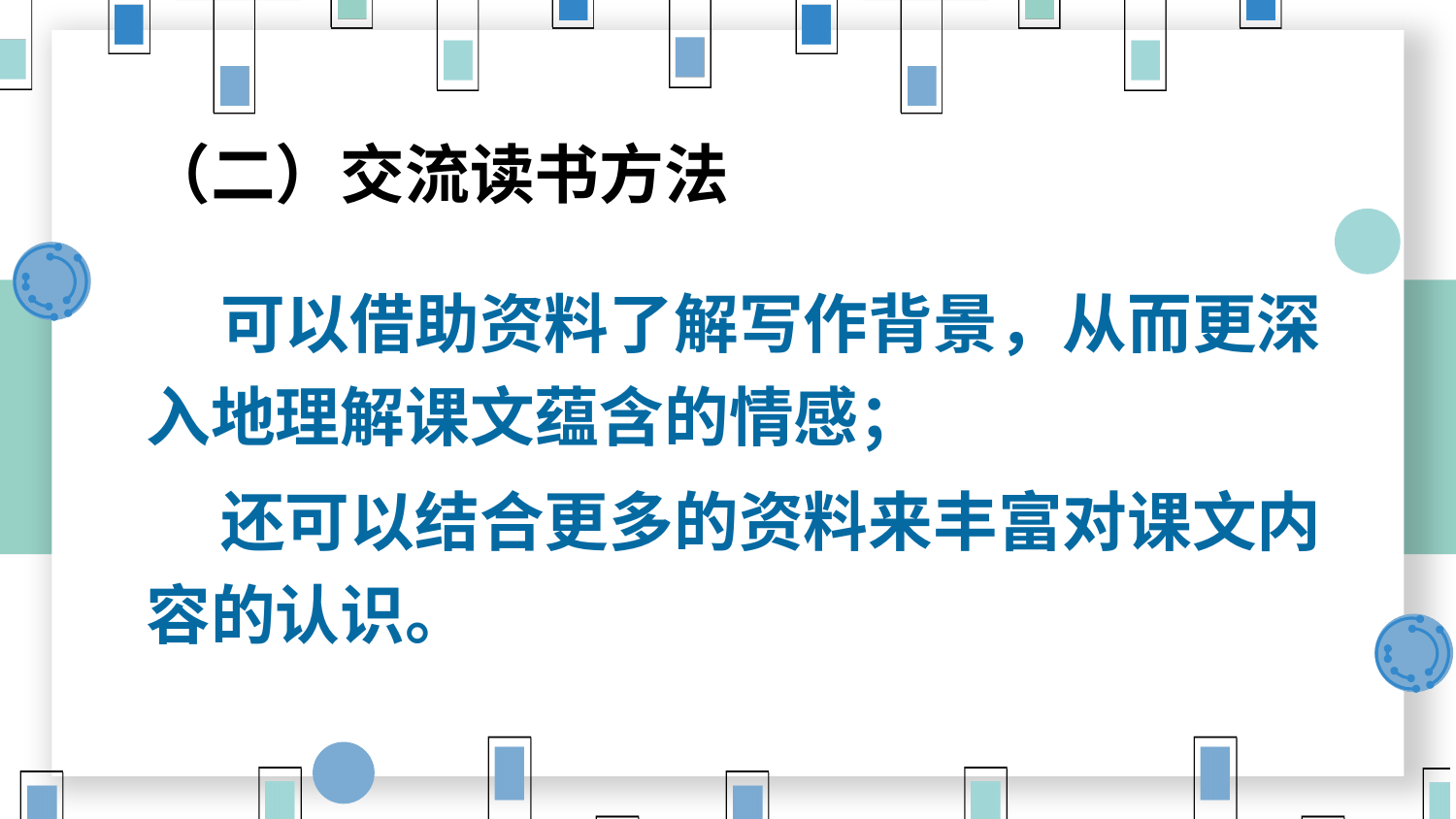

（二）交流读书方法
    可以借助资料了解写作背景，从而更深入地理解课文蕴含的情感；
    还可以结合更多的资料来丰富对课文内容的认识。